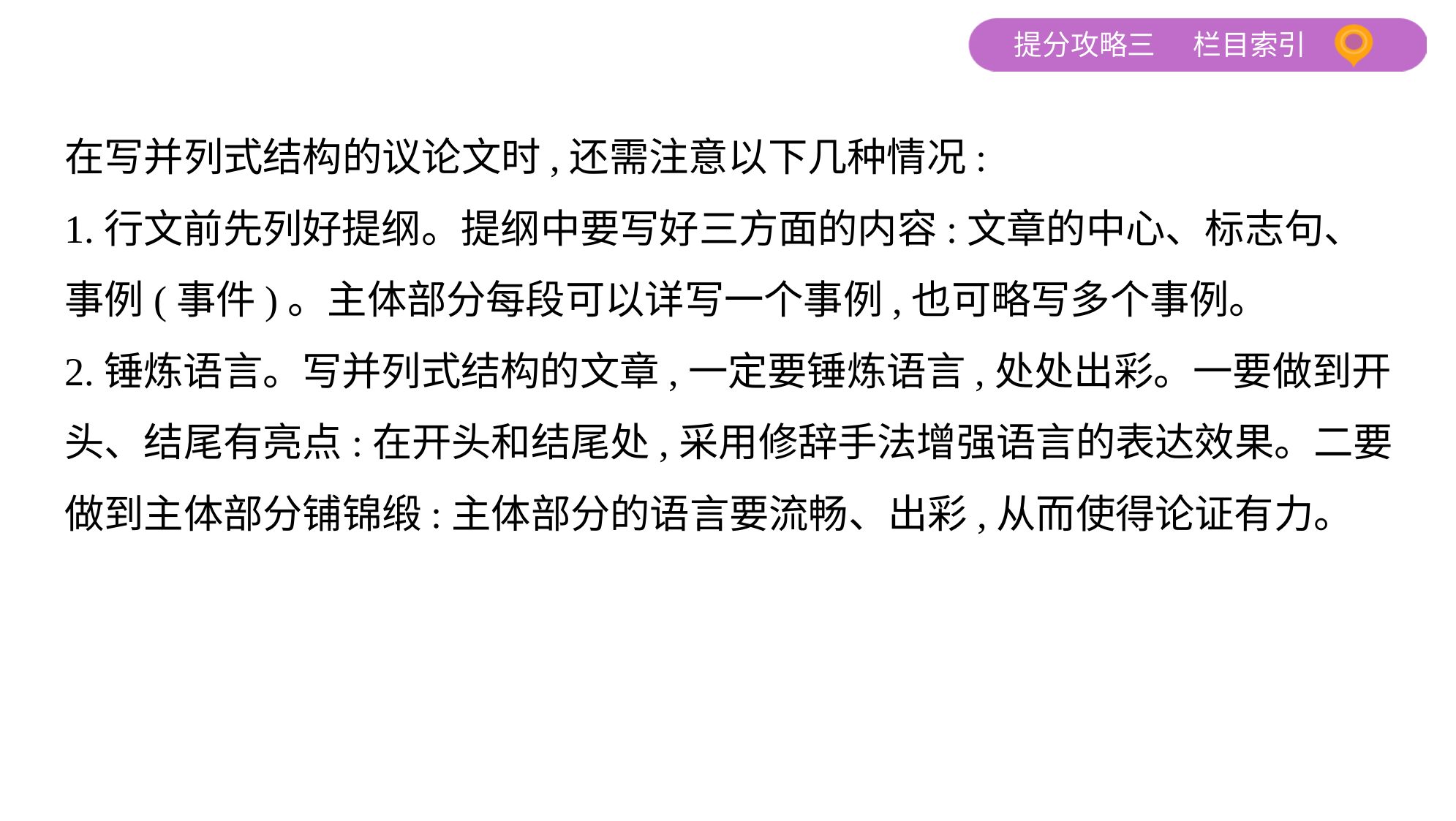

在写并列式结构的议论文时,还需注意以下几种情况:
1.行文前先列好提纲。提纲中要写好三方面的内容:文章的中心、标志句、
事例(事件)。主体部分每段可以详写一个事例,也可略写多个事例。
2.锤炼语言。写并列式结构的文章,一定要锤炼语言,处处出彩。一要做到开
头、结尾有亮点:在开头和结尾处,采用修辞手法增强语言的表达效果。二要
做到主体部分铺锦缎:主体部分的语言要流畅、出彩,从而使得论证有力。